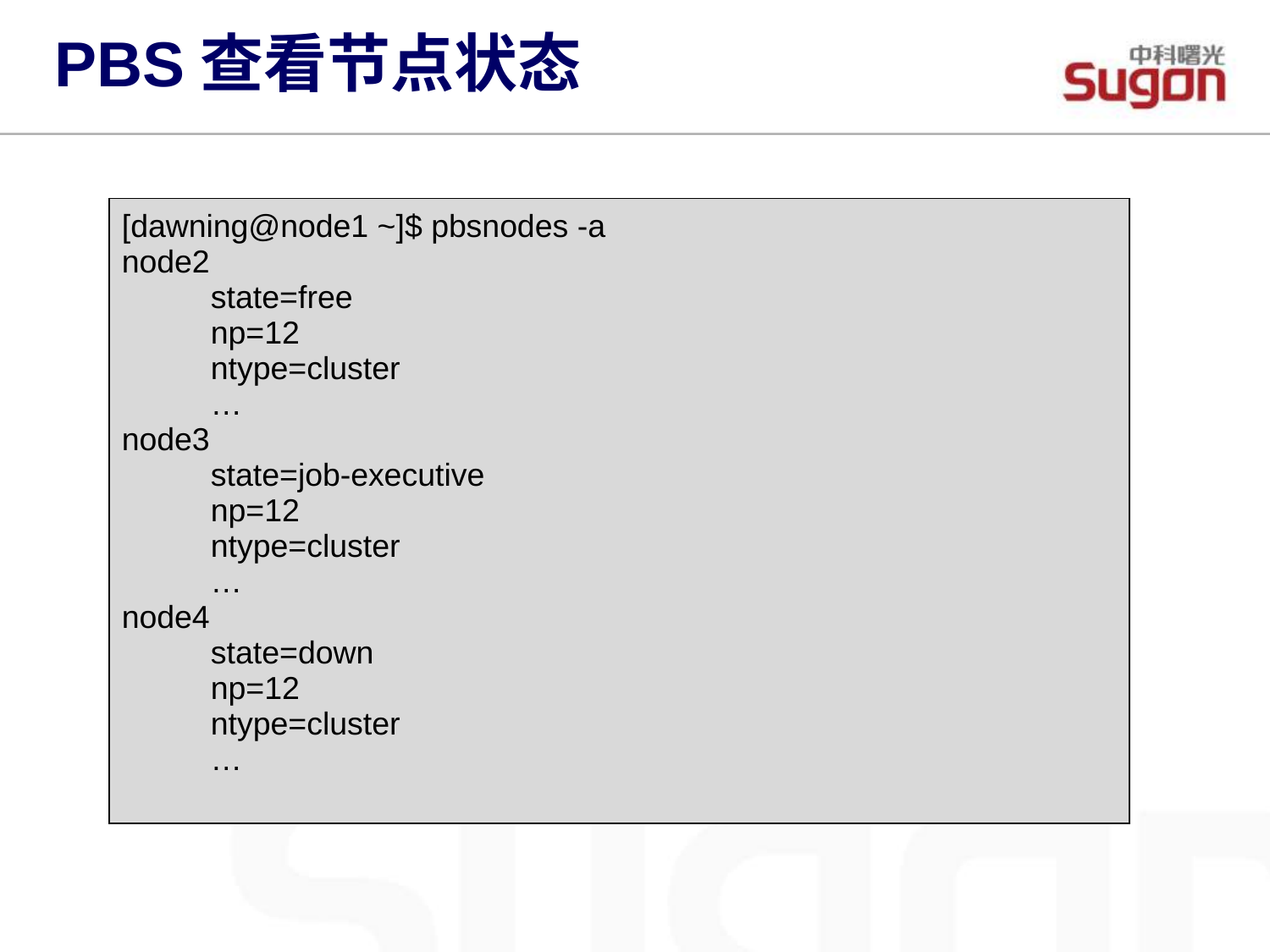

PBS查看节点状态
| [dawning@node1 ~]$ pbsnodes -a node2 state=free np=12 ntype=cluster … node3 state=job-executive np=12 ntype=cluster … node4 state=down np=12 ntype=cluster … |
| --- |